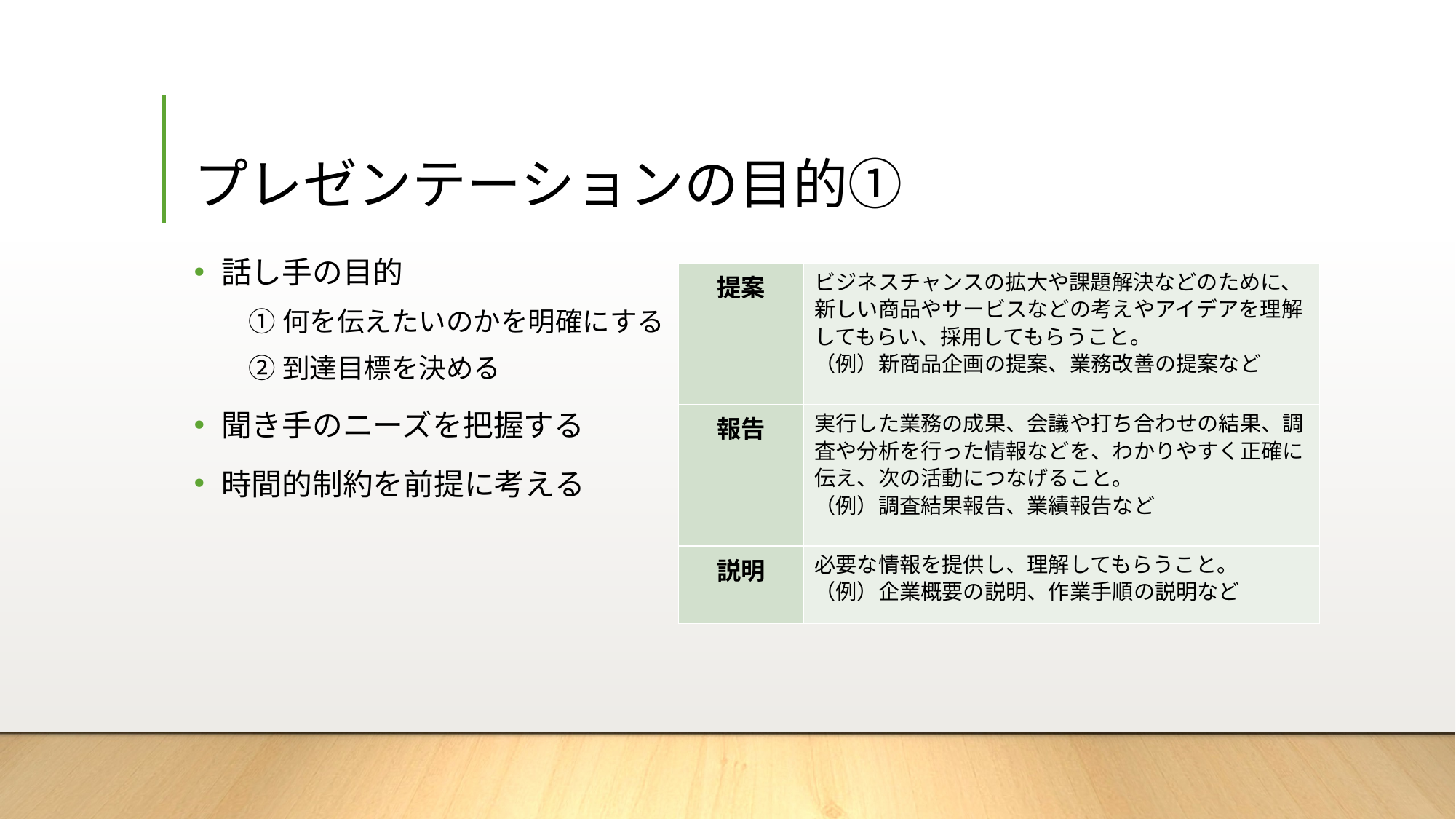

# プレゼンテーションの目的①
話し手の目的
①何を伝えたいのかを明確にする
②到達目標を決める
聞き手のニーズを把握する
時間的制約を前提に考える

| 提案 | ビジネスチャンスの拡大や課題解決などのために、新しい商品やサービスなどの考えやアイデアを理解 してもらい、採用してもらうこと。 （例）新商品企画の提案、業務改善の提案など |
| --- | --- |
| 報告 | 実行した業務の成果、会議や打ち合わせの結果、調査や分析を行った情報などを、わかりやすく正確に 伝え、次の活動につなげること。 （例）調査結果報告、業績報告など |
| 説明 | 必要な情報を提供し、理解してもらうこと。 （例）企業概要の説明、作業手順の説明など |